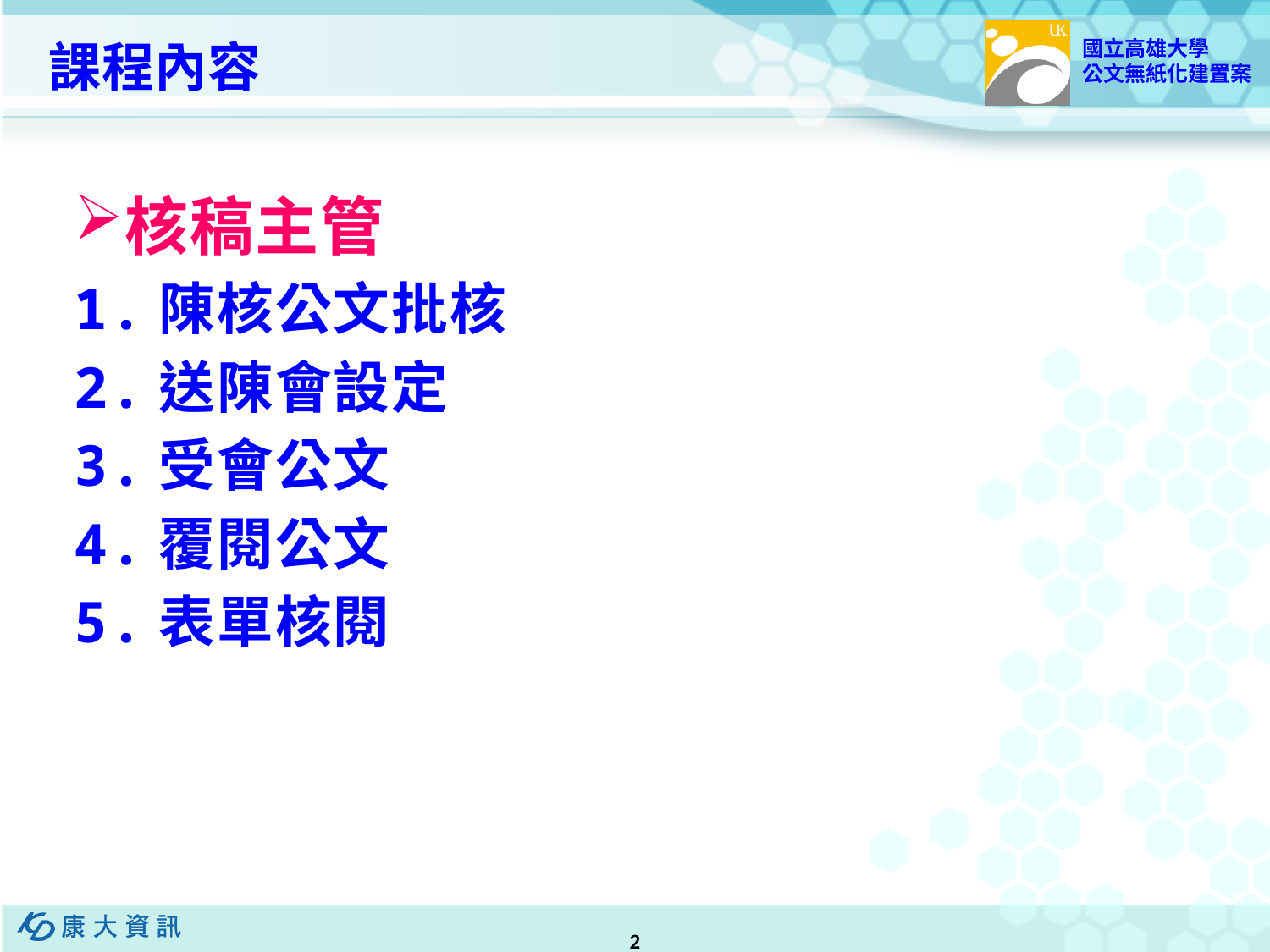

課程內容
核稿主管
1.陳核公文批核
2.送陳會設定
3.受會公文
4.覆閱公文
5.表單核閱

2